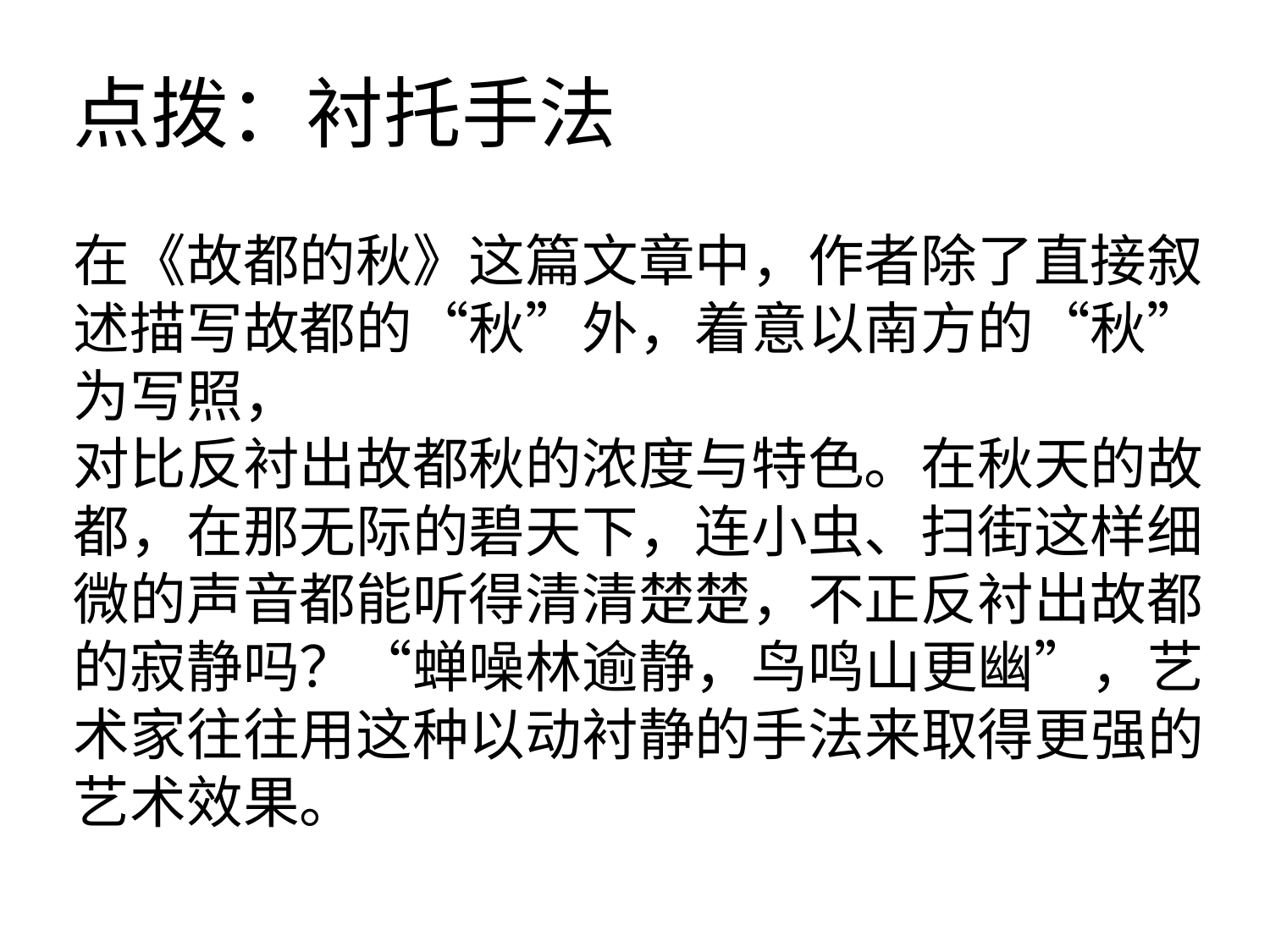

点拨：衬托手法

在《故都的秋》这篇文章中，作者除了直接叙述描写故都的“秋”外，着意以南方的“秋”为写照，
对比反衬出故都秋的浓度与特色。在秋天的故都，在那无际的碧天下，连小虫、扫街这样细微的声音都能听得清清楚楚，不正反衬出故都的寂静吗？“蝉噪林逾静，鸟鸣山更幽”，艺术家往往用这种以动衬静的手法来取得更强的艺术效果。